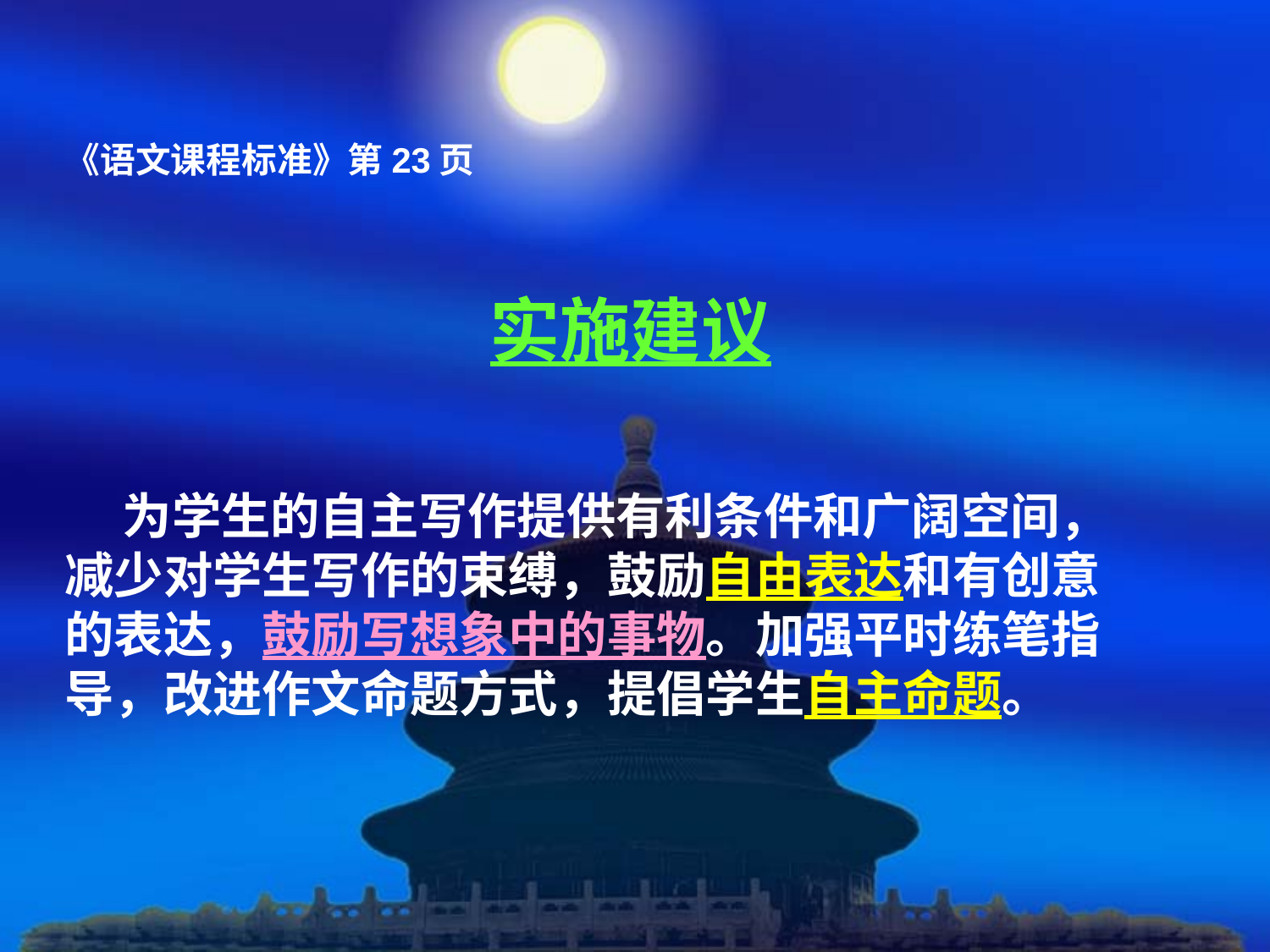

《语文课程标准》第23页

实施建议

     为学生的自主写作提供有利条件和广阔空间，
减少对学生写作的束缚，鼓励自由表达和有创意
的表达，鼓励写想象中的事物。加强平时练笔指
导，改进作文命题方式，提倡学生自主命题。